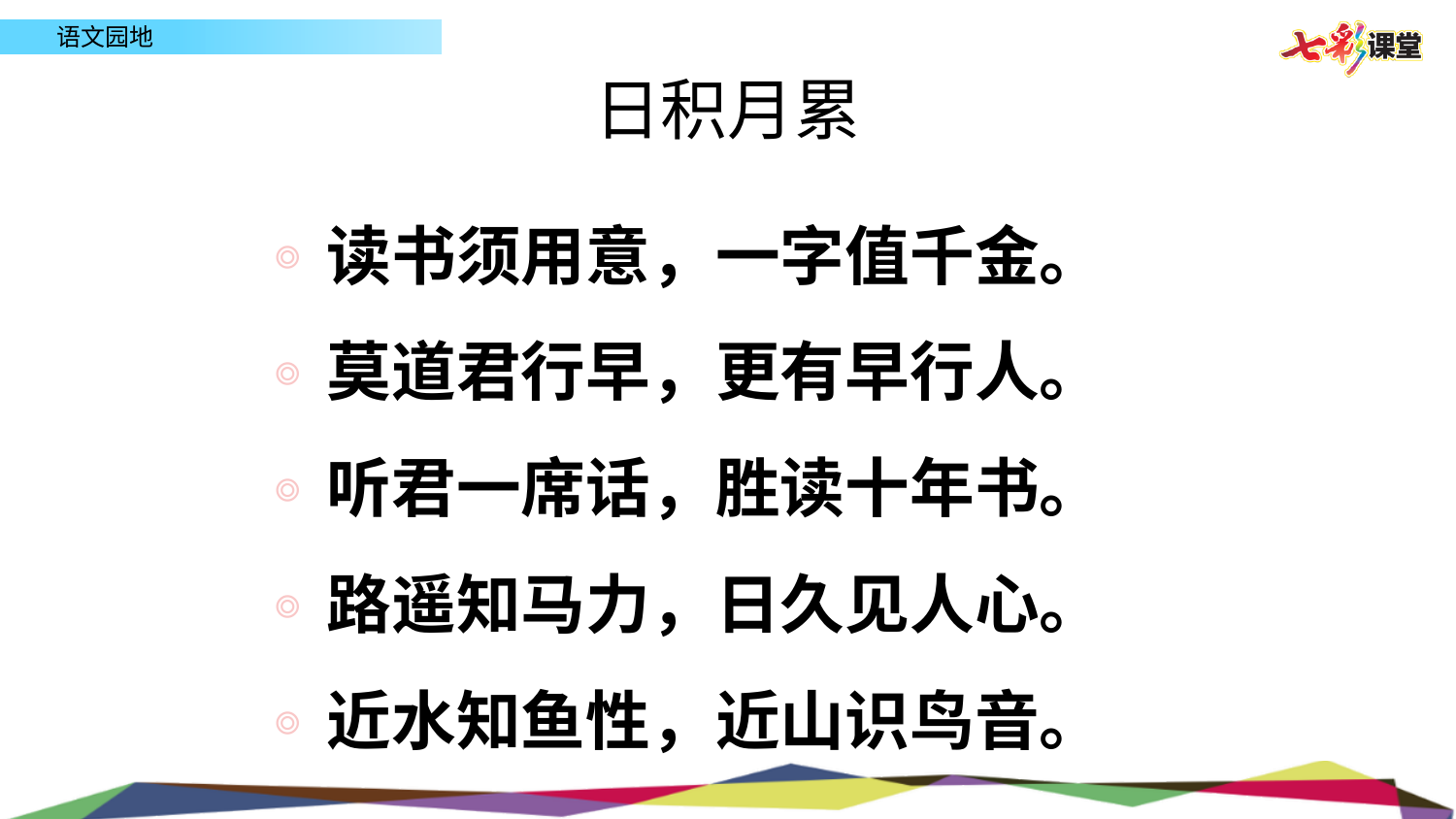

日积月累
读书须用意，一字值千金。
莫道君行早，更有早行人。
听君一席话，胜读十年书。
路遥知马力，日久见人心。
近水知鱼性，近山识鸟音。